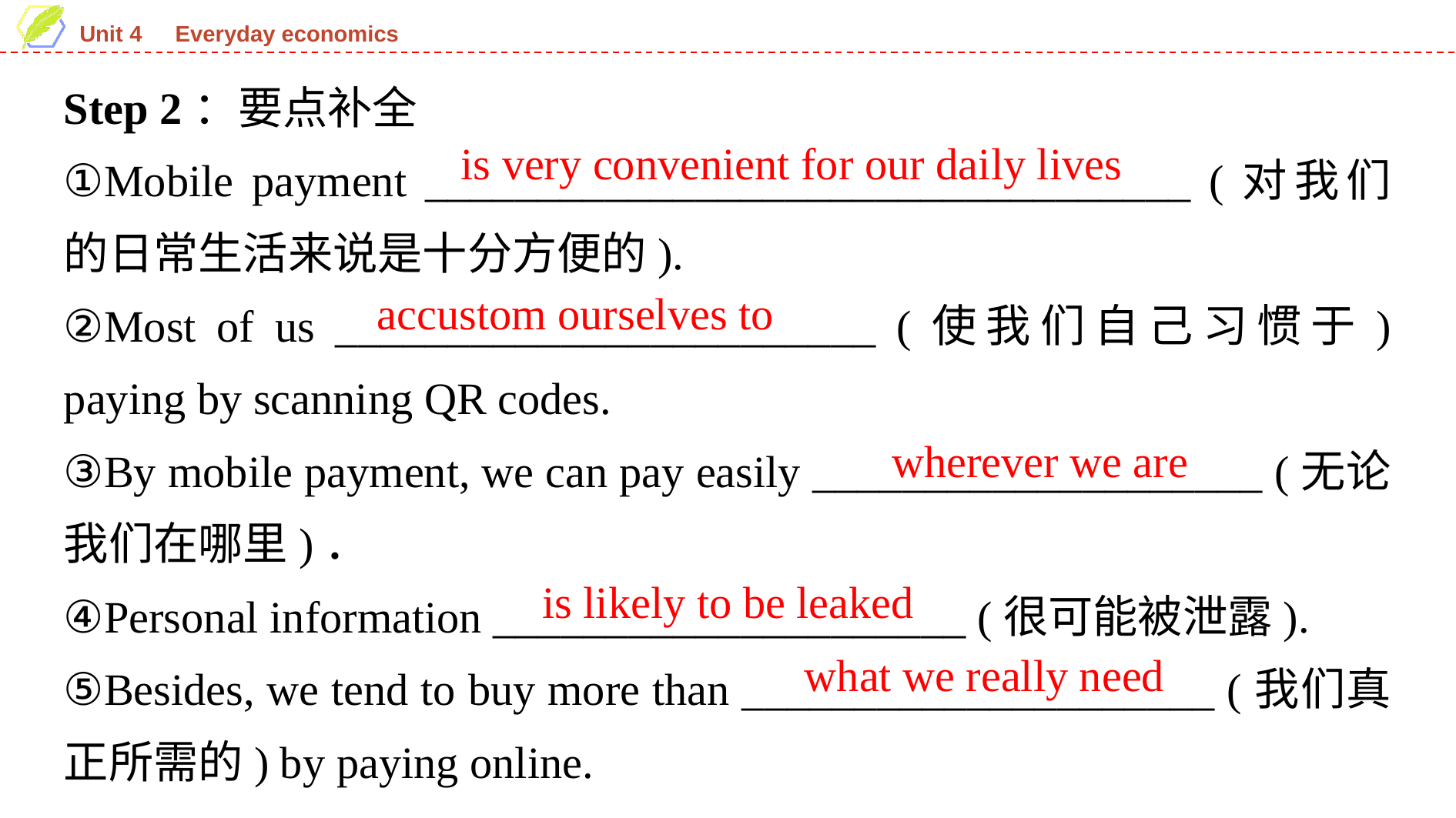

Step 2：要点补全
①Mobile payment __________________________________ (对我们的日常生活来说是十分方便的).
②Most of us ________________________ (使我们自己习惯于) paying by scanning QR codes.
③By mobile payment, we can pay easily ____________________ (无论我们在哪里)．
④Personal information _____________________ (很可能被泄露).
⑤Besides, we tend to buy more than _____________________ (我们真正所需的) by paying online.
is very convenient for our daily lives
accustom ourselves to
wherever we are
is likely to be leaked
what we really need